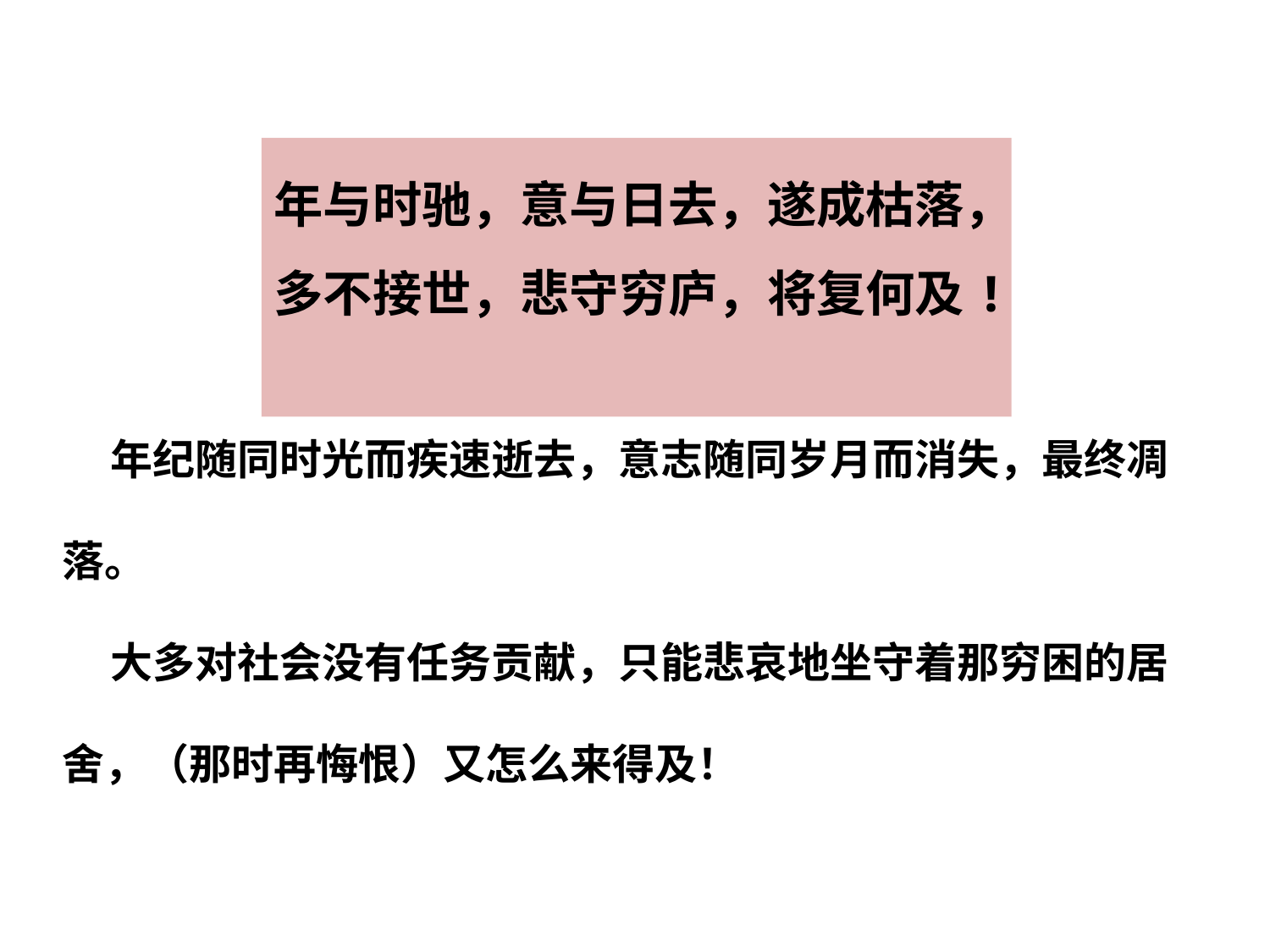

年与时驰，意与日去，遂成枯落，多不接世，悲守穷庐，将复何及!
    年纪随同时光而疾速逝去，意志随同岁月而消失，最终凋落。
    大多对社会没有任务贡献，只能悲哀地坐守着那穷困的居舍，（那时再悔恨）又怎么来得及！